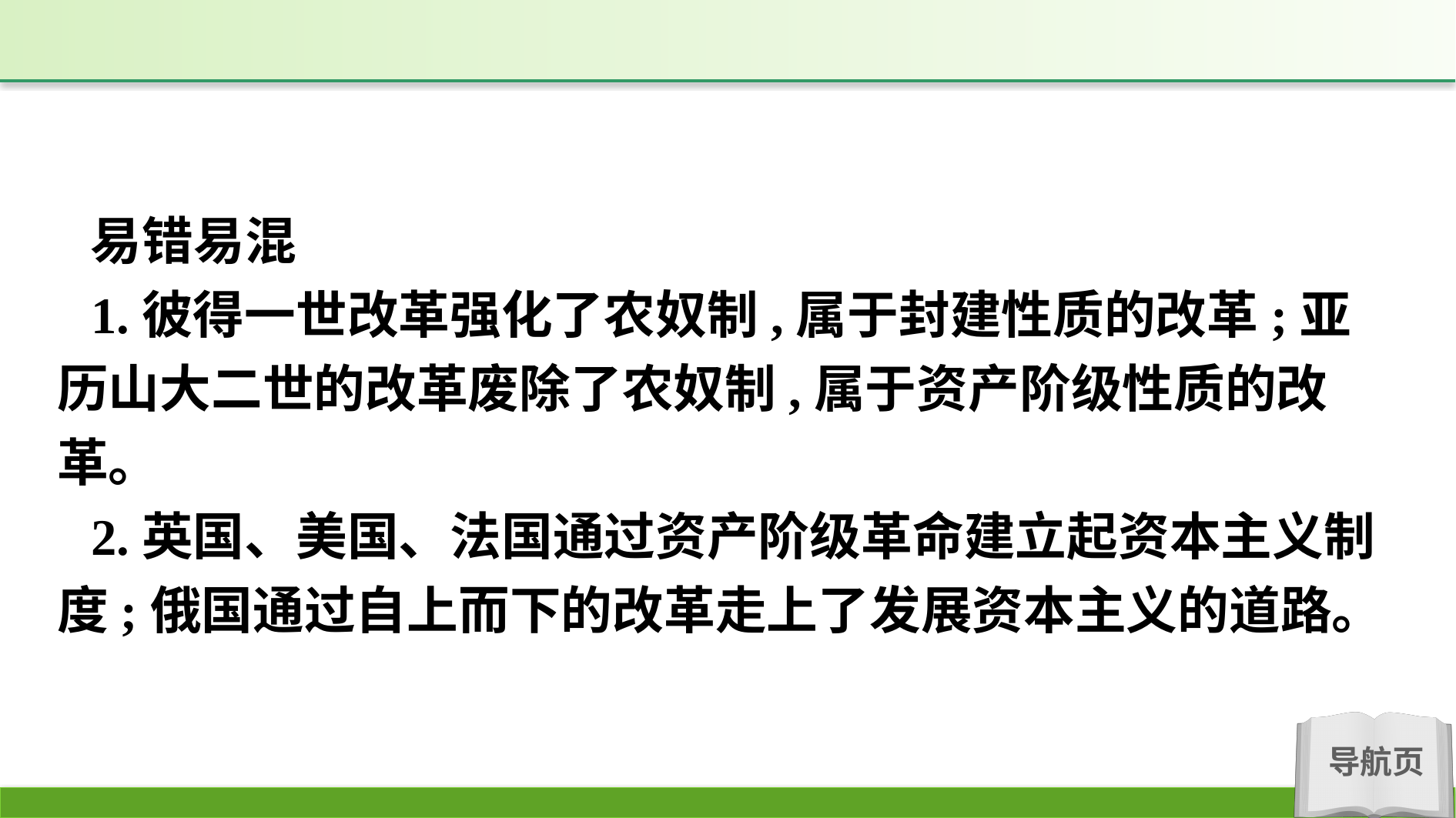

易错易混
1.彼得一世改革强化了农奴制,属于封建性质的改革;亚历山大二世的改革废除了农奴制,属于资产阶级性质的改革。
2.英国、美国、法国通过资产阶级革命建立起资本主义制度;俄国通过自上而下的改革走上了发展资本主义的道路。